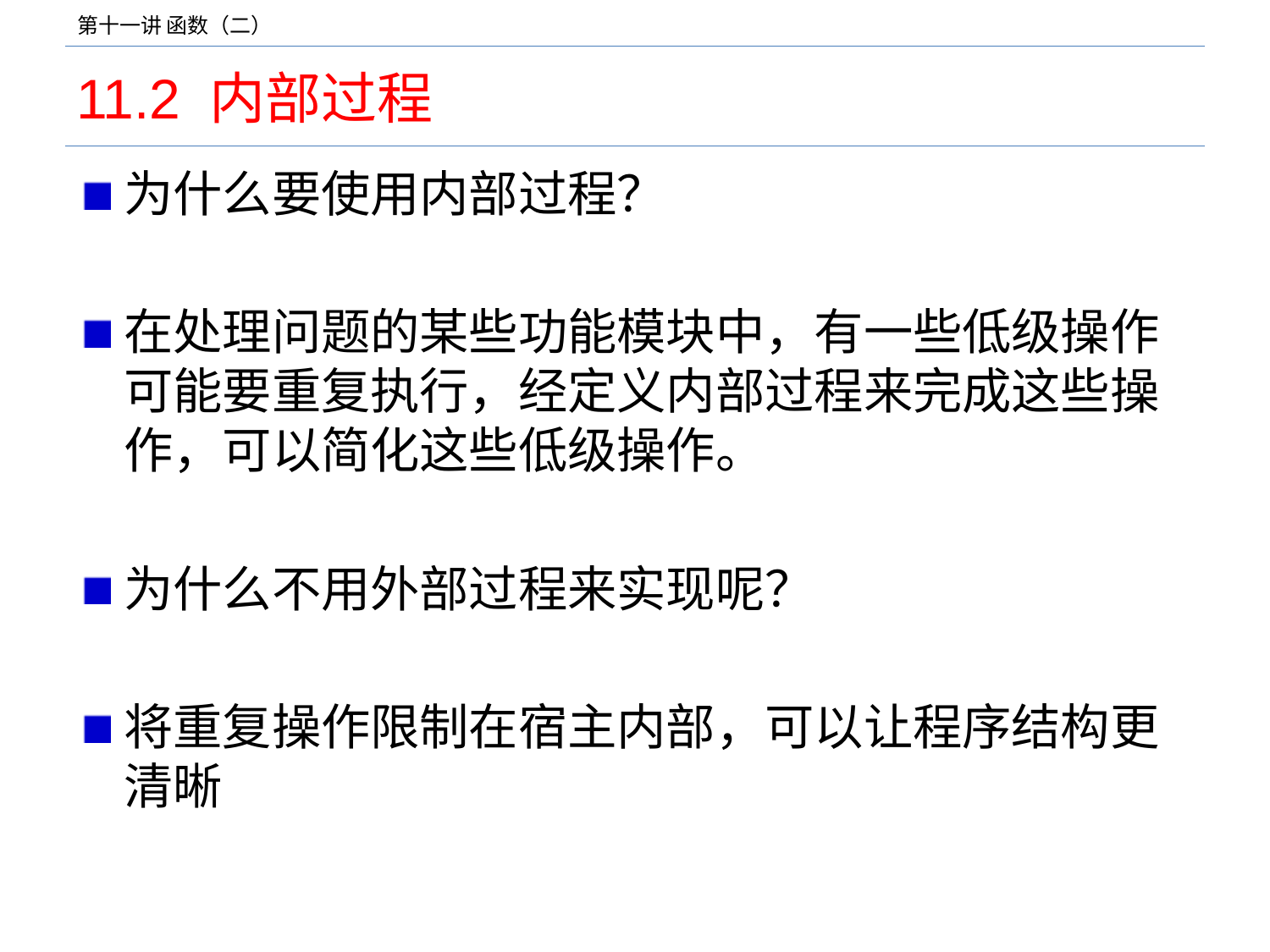

# 11.2 内部过程
为什么要使用内部过程？

在处理问题的某些功能模块中，有一些低级操作可能要重复执行，经定义内部过程来完成这些操作，可以简化这些低级操作。

为什么不用外部过程来实现呢？

将重复操作限制在宿主内部，可以让程序结构更清晰